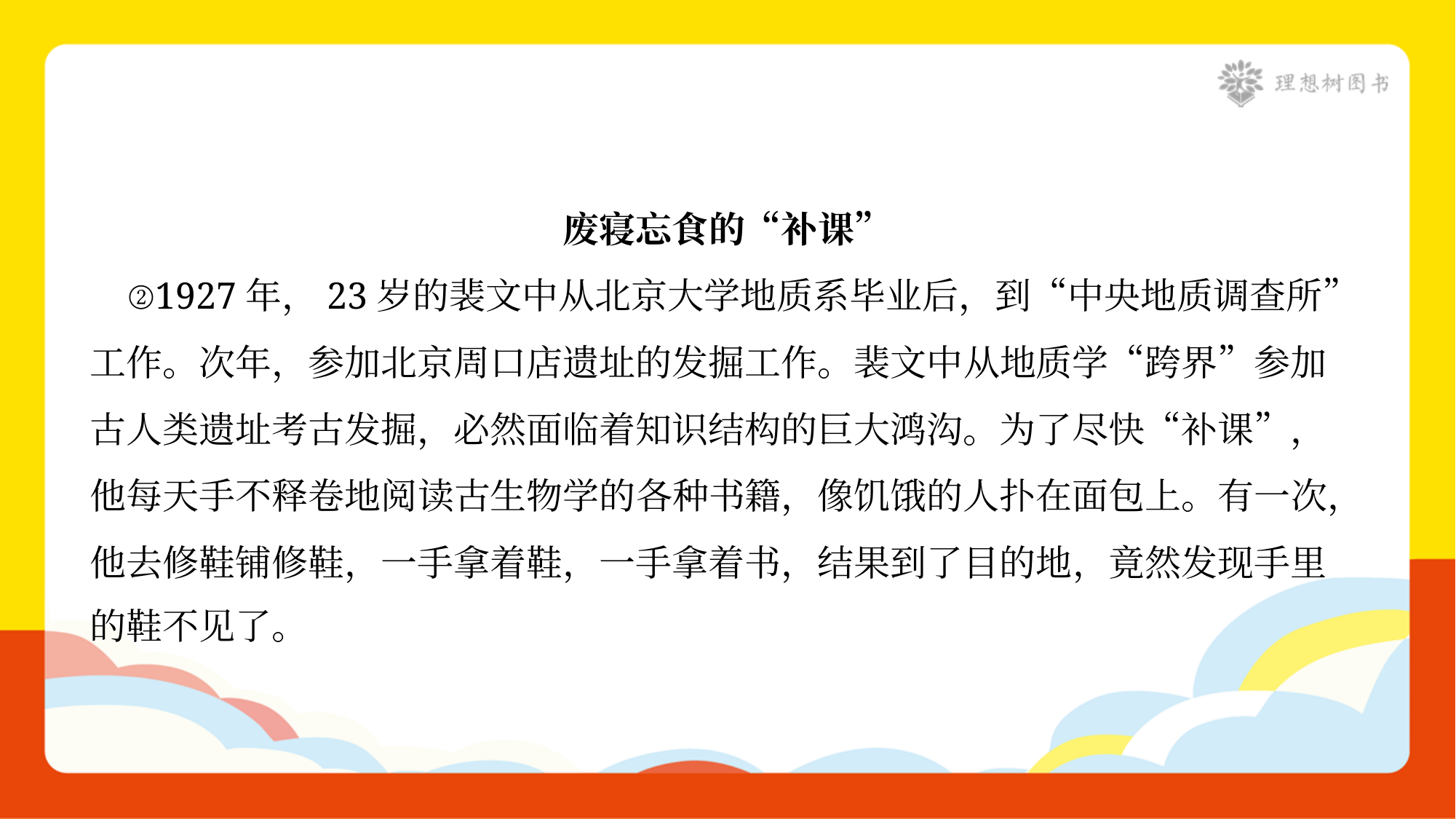

废寝忘食的“补课”
    ②1927年，23岁的裴文中从北京大学地质系毕业后，到“中央地质调查所”
工作。次年，参加北京周口店遗址的发掘工作。裴文中从地质学“跨界”参加
古人类遗址考古发掘，必然面临着知识结构的巨大鸿沟。为了尽快“补课”，
他每天手不释卷地阅读古生物学的各种书籍，像饥饿的人扑在面包上。有一次，
他去修鞋铺修鞋，一手拿着鞋，一手拿着书，结果到了目的地，竟然发现手里
的鞋不见了。